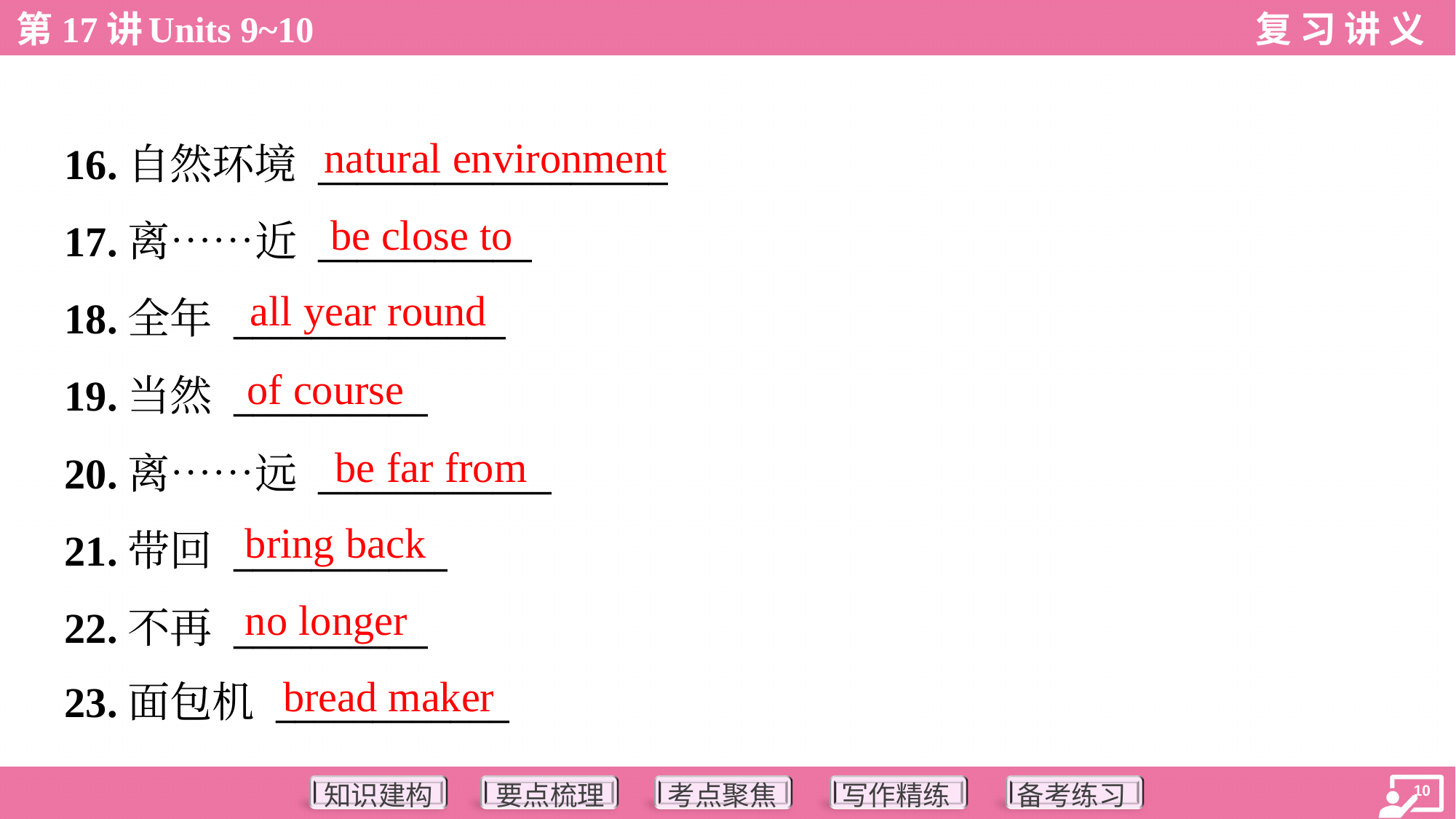

natural environment
16.自然环境 __________________
17.离……近 ___________
18.全年 ______________
19.当然 __________
20.离……远 ____________
21.带回 ___________
22.不再 __________
23.面包机 ____________
be close to
all year round
of course
be far from
bring back
no longer
bread maker